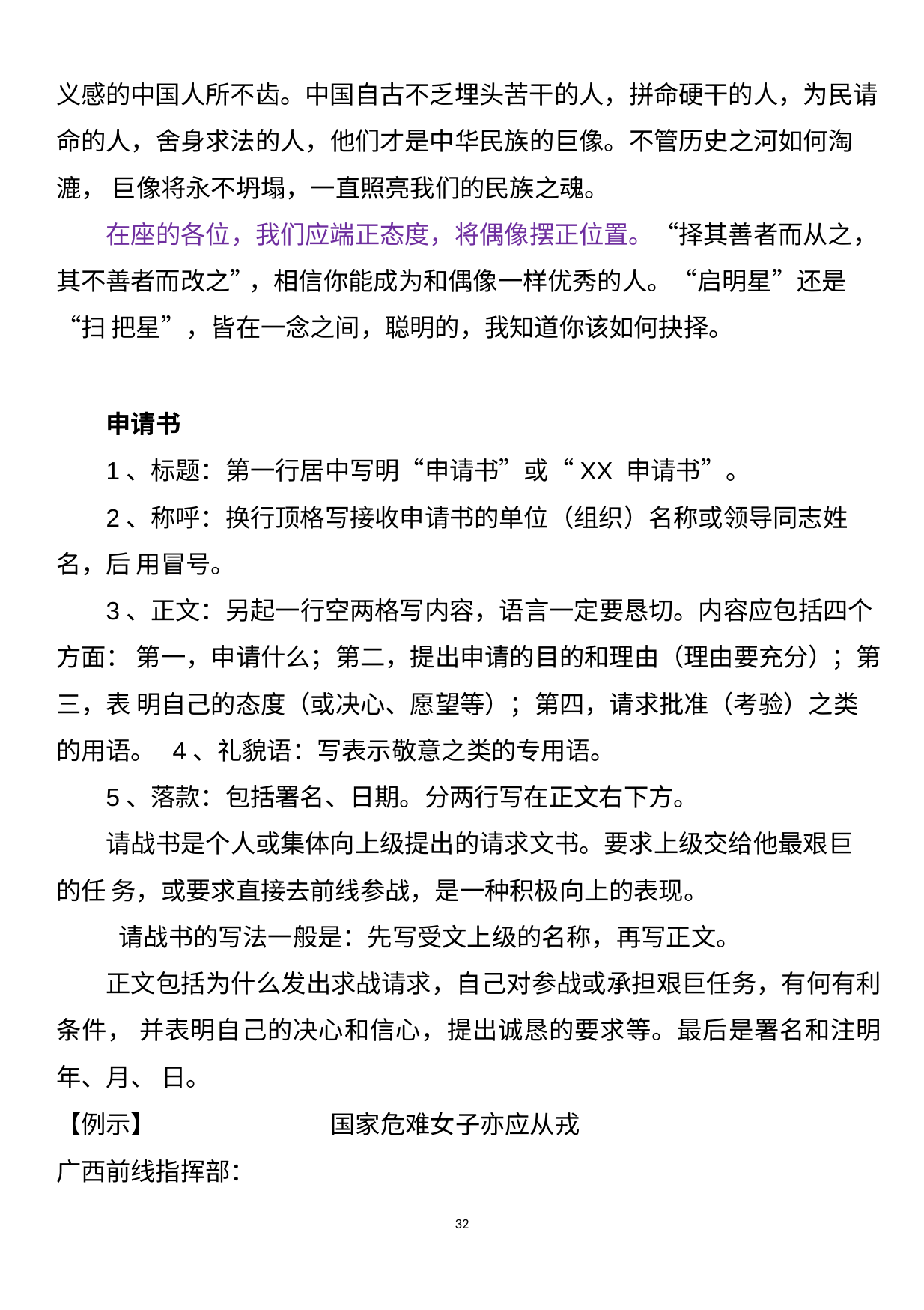

义感的中国人所不齿。中国自古不乏埋头苦干的人，拼命硬干的人，为民请 命的人，舍身求法的人，他们才是中华民族的巨像。不管历史之河如何淘漉， 巨像将永不坍塌，一直照亮我们的民族之魂。
在座的各位，我们应端正态度，将偶像摆正位置。“择其善者而从之， 其不善者而改之”，相信你能成为和偶像一样优秀的人。“启明星”还是“扫 把星”，皆在一念之间，聪明的，我知道你该如何抉择。

申请书
1、标题：第一行居中写明“申请书”或“XX 申请书”。
2、称呼：换行顶格写接收申请书的单位（组织）名称或领导同志姓名，后 用冒号。
3、正文：另起一行空两格写内容，语言一定要恳切。内容应包括四个方面： 第一，申请什么；第二，提出申请的目的和理由（理由要充分）；第三，表 明自己的态度（或决心、愿望等）；第四，请求批准（考验）之类的用语。  4、礼貌语：写表示敬意之类的专用语。
5、落款：包括署名、日期。分两行写在正文右下方。
请战书是个人或集体向上级提出的请求文书。要求上级交给他最艰巨的任 务，或要求直接去前线参战，是一种积极向上的表现。
请战书的写法一般是：先写受文上级的名称，再写正文。
正文包括为什么发出求战请求，自己对参战或承担艰巨任务，有何有利条件， 并表明自己的决心和信心，提出诚恳的要求等。最后是署名和注明年、月、 日。
【例示】
国家危难女子亦应从戎
广西前线指挥部：
32